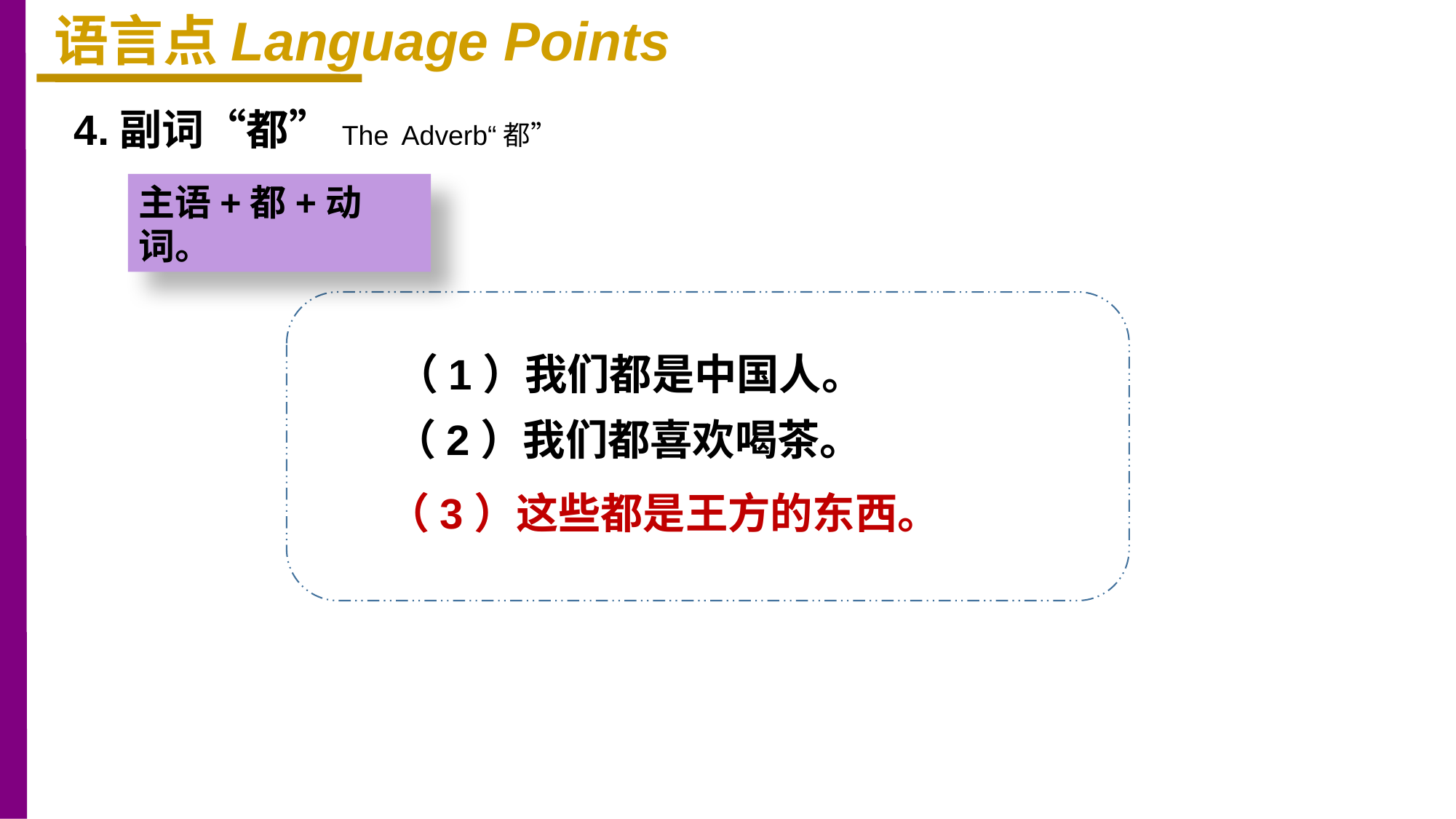

语言点Language Points
4.副词“都”The 	Adverb“都”
主语+都+动词。

（1）我们都是中国人。
（2）我们都喜欢喝茶。
（3）这些都是王方的东西。